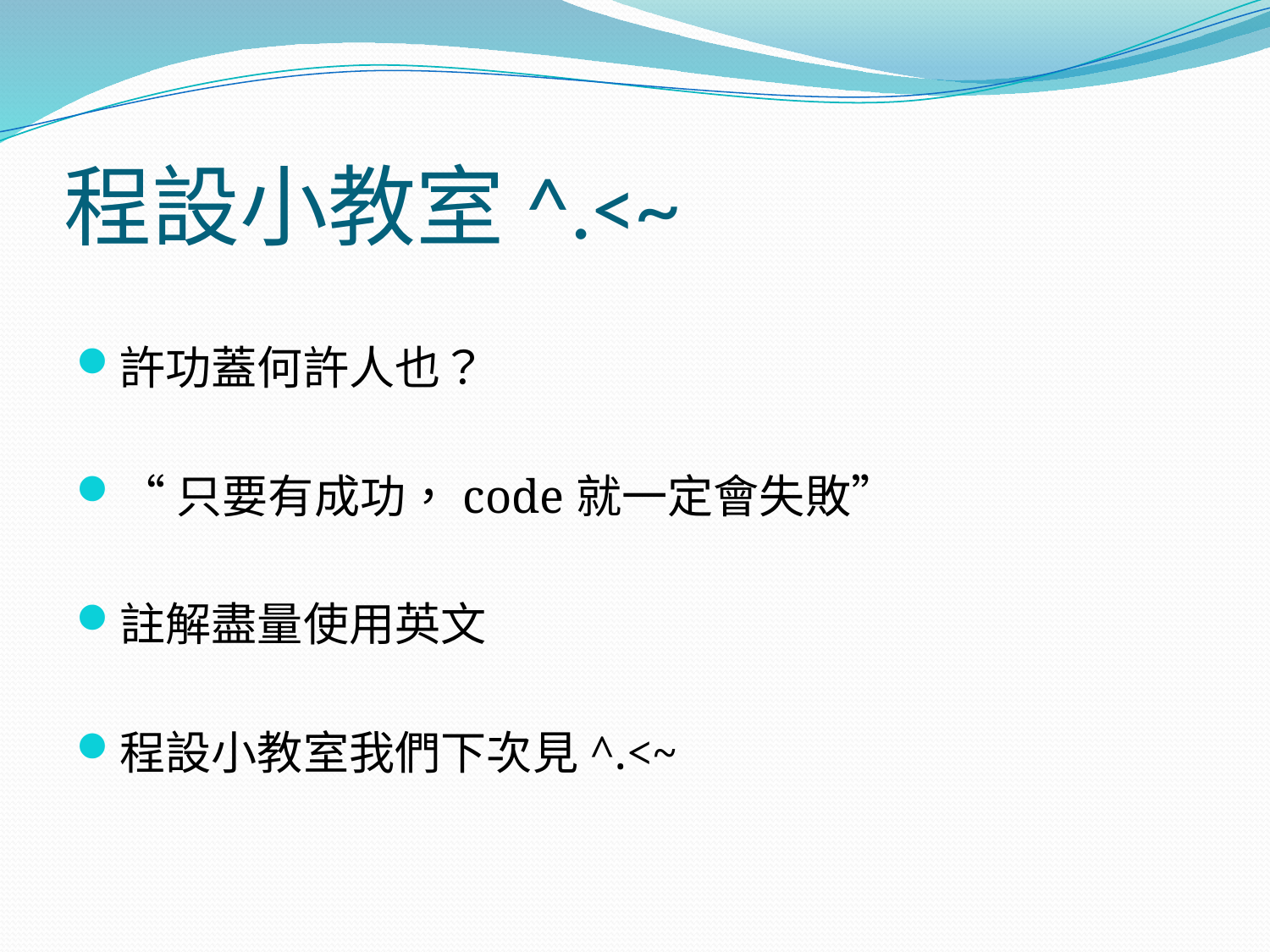

# 程設小教室^.<~

許功蓋何許人也？

“只要有成功，code就一定會失敗”

註解盡量使用英文

程設小教室我們下次見^.<~